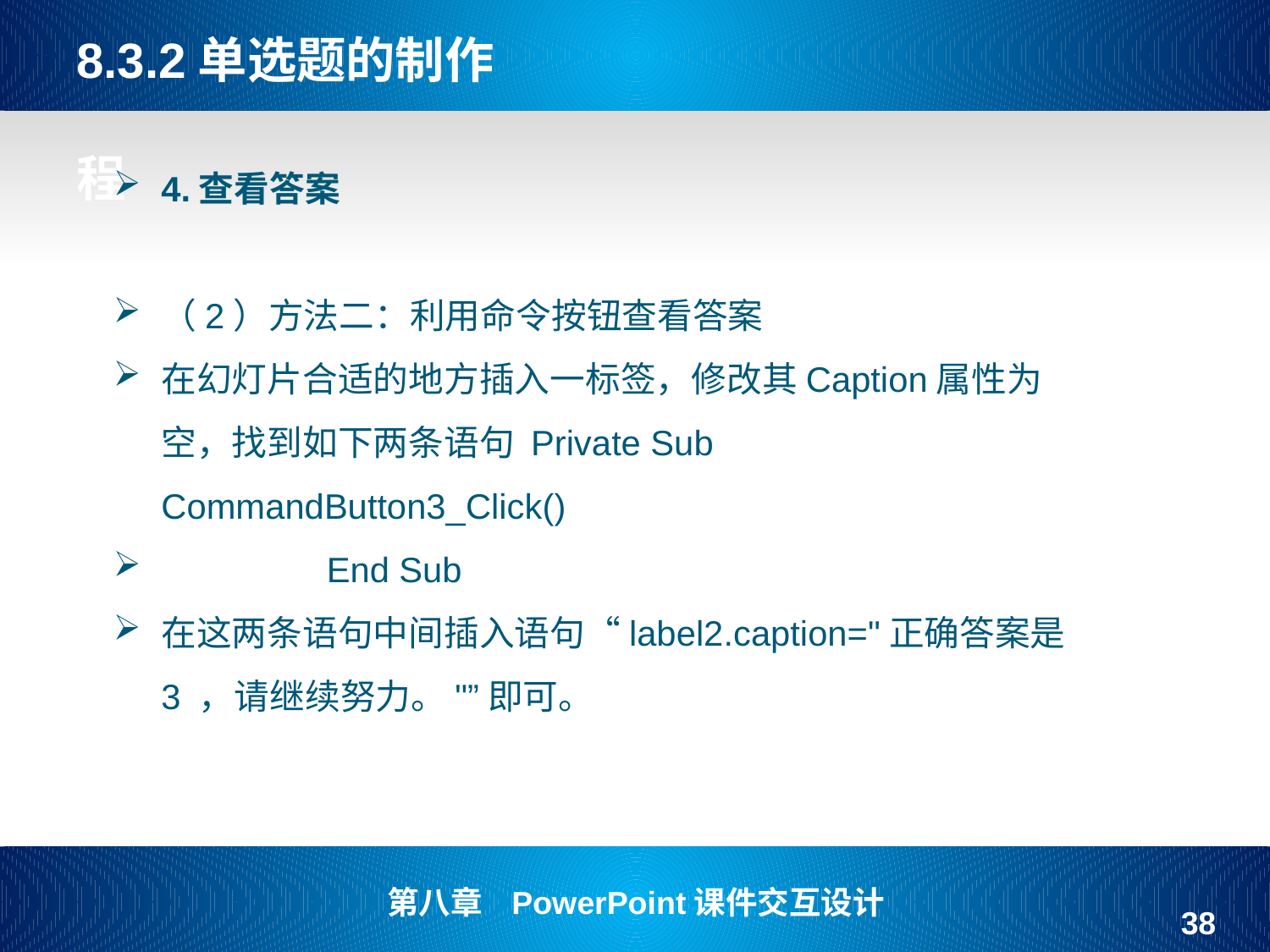

# 8.3.2单选题的制作   程

4.查看答案

（2）方法二：利用命令按钮查看答案
在幻灯片合适的地方插入一标签，修改其Caption属性为空，找到如下两条语句 Private Sub CommandButton3_Click()
                 End Sub
在这两条语句中间插入语句“label2.caption="正确答案是3 ，请继续努力。"”即可。

38